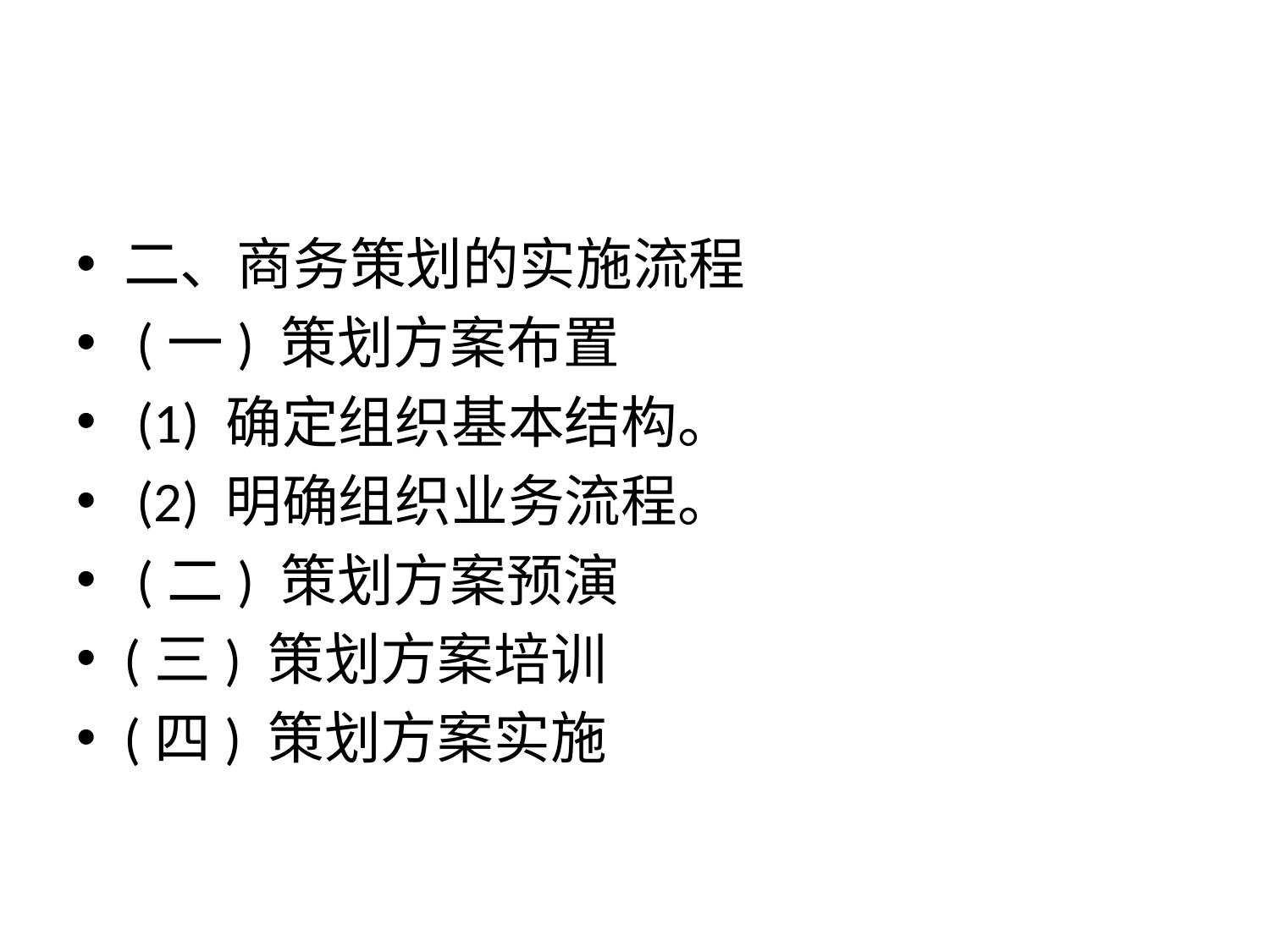

#
二、商务策划的实施流程
 (一) 策划方案布置
 (1) 确定组织基本结构。
 (2) 明确组织业务流程。
 (二) 策划方案预演
(三) 策划方案培训
(四) 策划方案实施